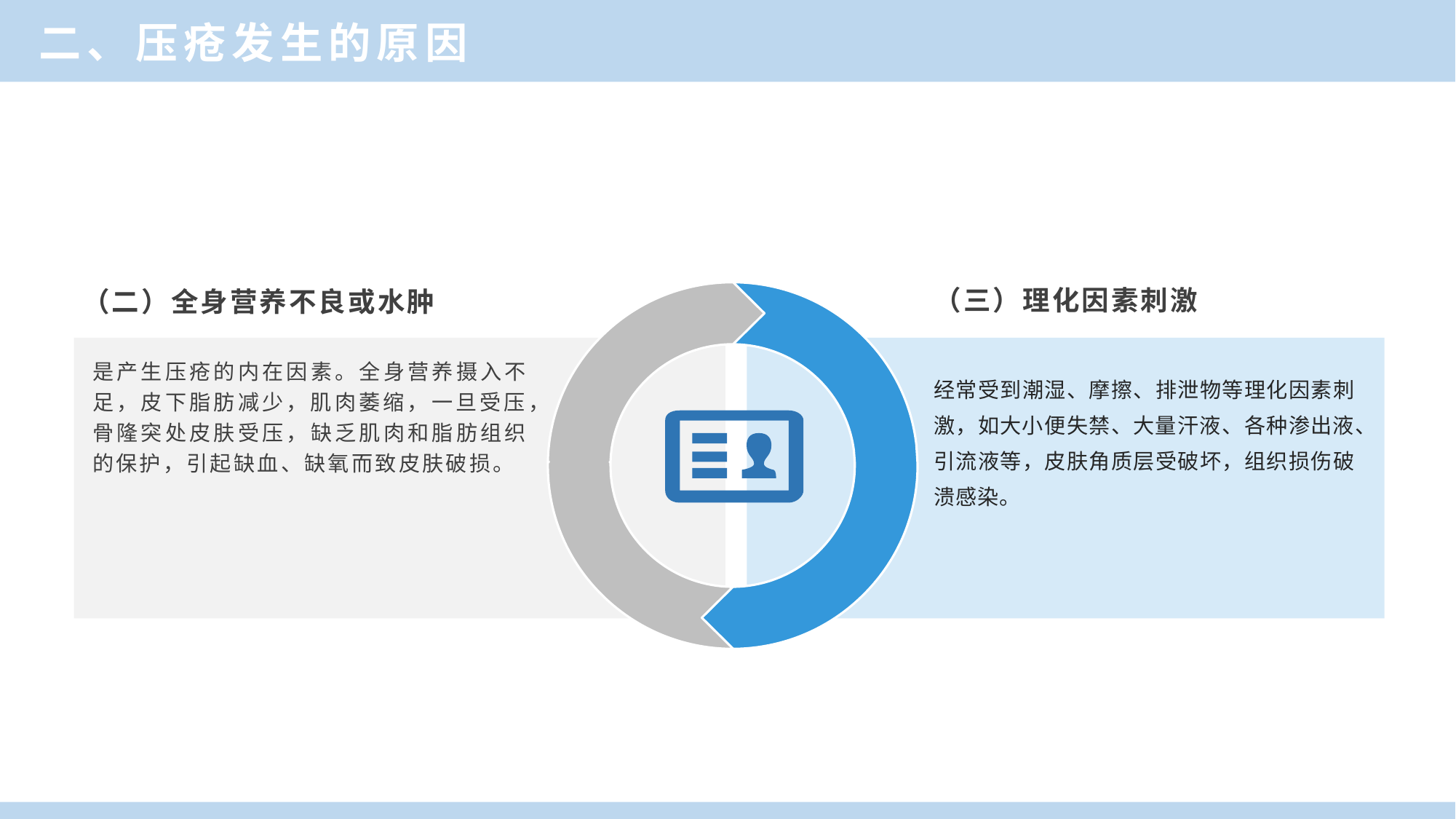

二、压疮发生的原因
（三）理化因素刺激
（二）全身营养不良或水肿

是产生压疮的内在因素。全身营养摄入不足，皮下脂肪减少，肌肉萎缩，一旦受压，骨隆突处皮肤受压，缺乏肌肉和脂肪组织的保护，引起缺血、缺氧而致皮肤破损。
经常受到潮湿、摩擦、排泄物等理化因素刺激，如大小便失禁、大量汗液、各种渗出液、引流液等，皮肤角质层受破坏，组织损伤破溃感染。